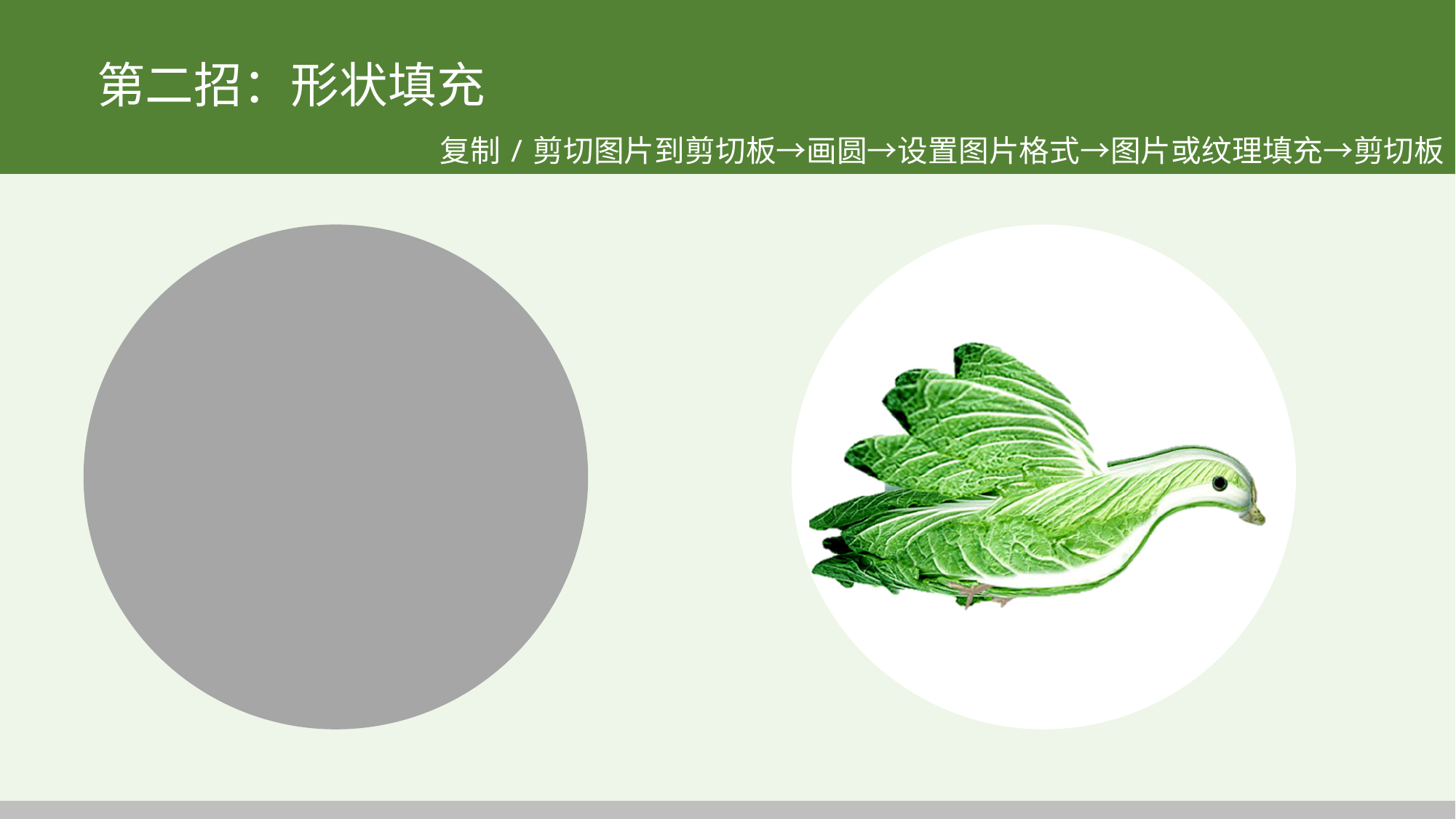

第二招：形状填充
复制/剪切图片到剪切板→画圆→设置图片格式→图片或纹理填充→剪切板